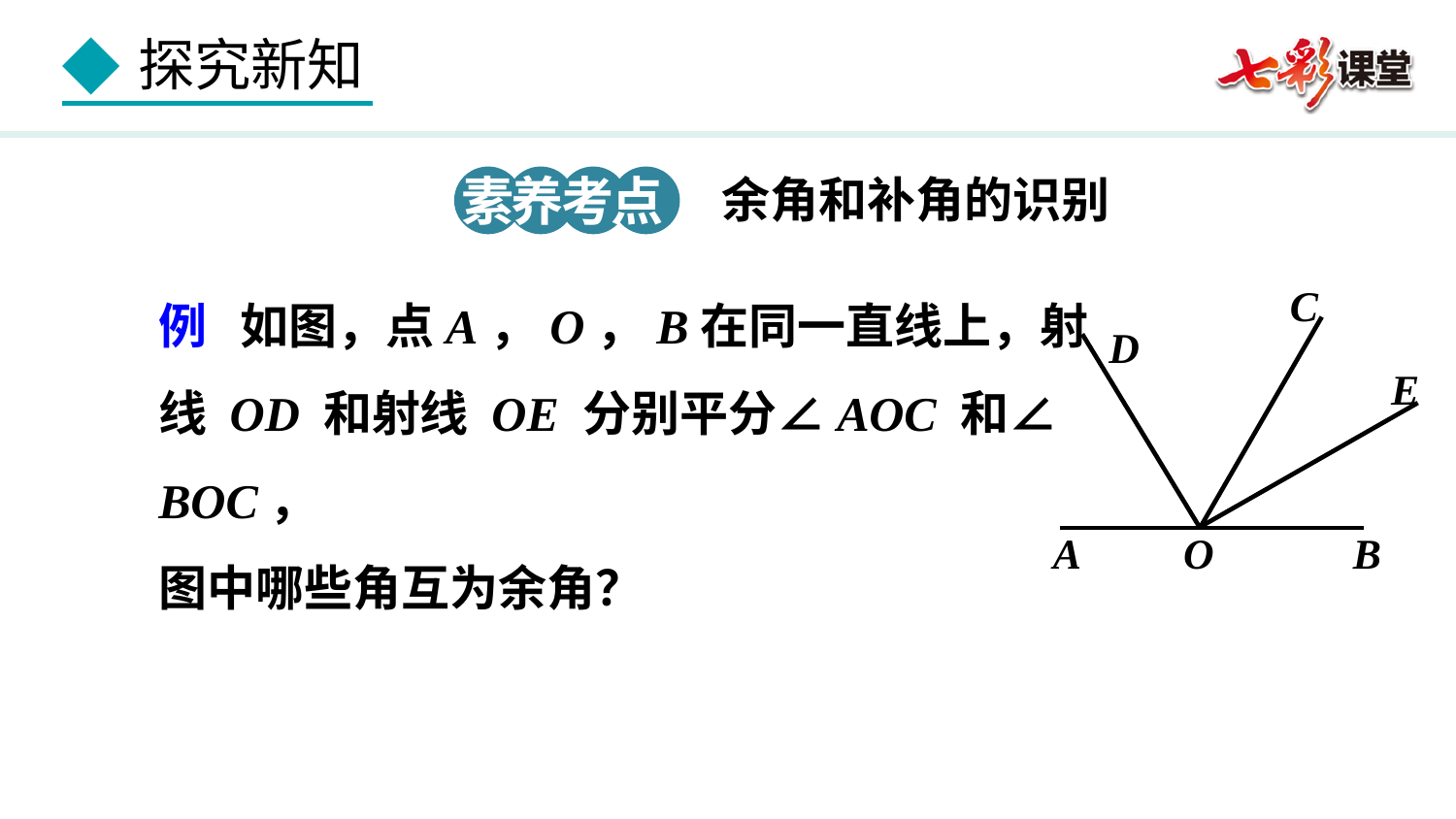

素养考点

余角和补角的识别
例   如图，点A，O，B在同一直线上，射线 OD 和射线 OE 分别平分∠AOC 和∠BOC，
图中哪些角互为余角？
C
D
E
A
O
B